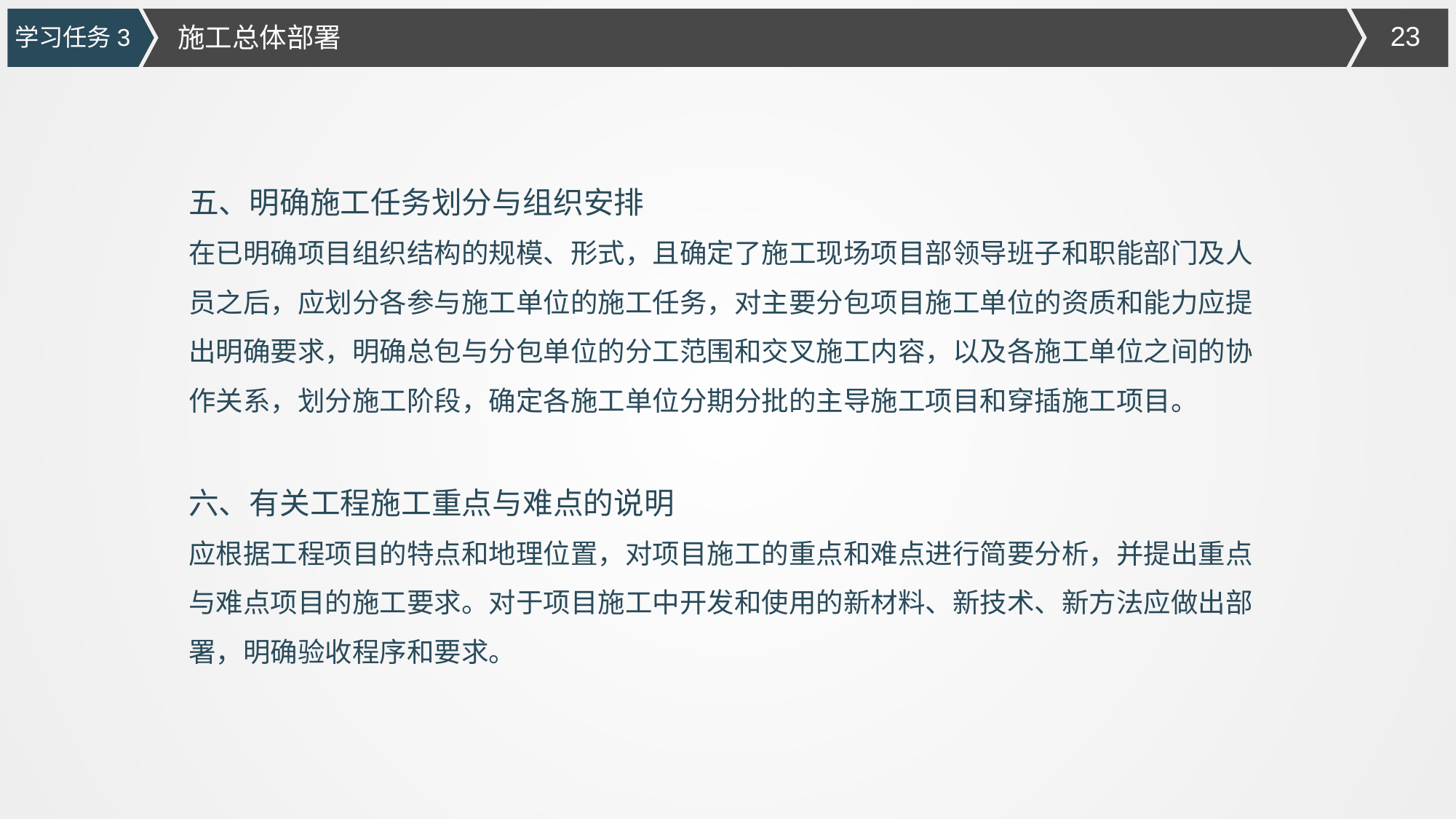

施工总体部署
学习任务3
五、明确施工任务划分与组织安排
在已明确项目组织结构的规模、形式，且确定了施工现场项目部领导班子和职能部门及人员之后，应划分各参与施工单位的施工任务，对主要分包项目施工单位的资质和能力应提出明确要求，明确总包与分包单位的分工范围和交叉施工内容，以及各施工单位之间的协作关系，划分施工阶段，确定各施工单位分期分批的主导施工项目和穿插施工项目。

六、有关工程施工重点与难点的说明
应根据工程项目的特点和地理位置，对项目施工的重点和难点进行简要分析，并提出重点与难点项目的施工要求。对于项目施工中开发和使用的新材料、新技术、新方法应做出部署，明确验收程序和要求。